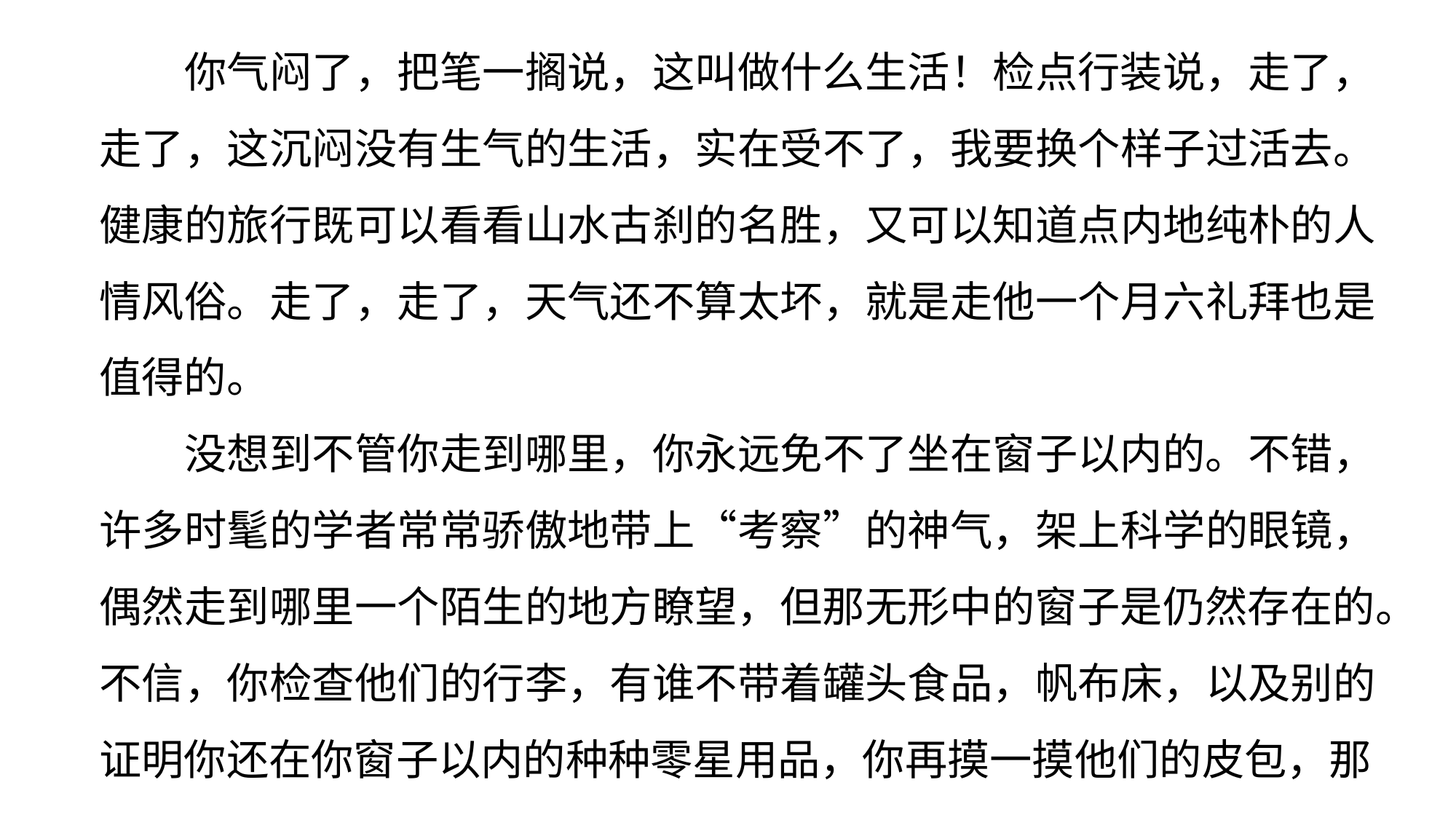

你气闷了，把笔一搁说，这叫做什么生活！检点行装说，走了，走了，这沉闷没有生气的生活，实在受不了，我要换个样子过活去。健康的旅行既可以看看山水古刹的名胜，又可以知道点内地纯朴的人情风俗。走了，走了，天气还不算太坏，就是走他一个月六礼拜也是值得的。
没想到不管你走到哪里，你永远免不了坐在窗子以内的。不错，许多时髦的学者常常骄傲地带上“考察”的神气，架上科学的眼镜，偶然走到哪里一个陌生的地方瞭望，但那无形中的窗子是仍然存在的。不信，你检查他们的行李，有谁不带着罐头食品，帆布床，以及别的证明你还在你窗子以内的种种零星用品，你再摸一摸他们的皮包，那